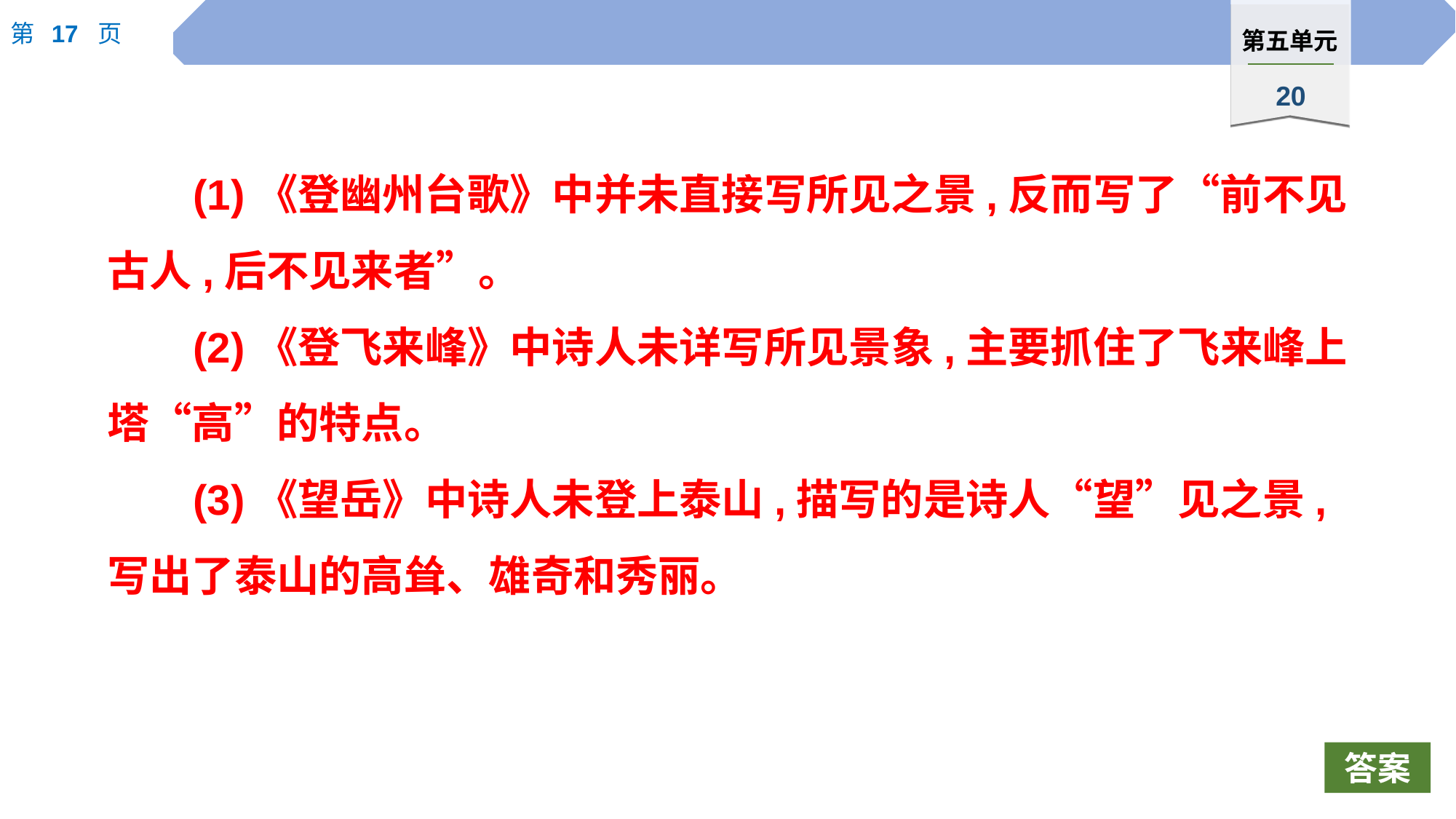

(1)《登幽州台歌》中并未直接写所见之景,反而写了“前不见古人,后不见来者”。
(2)《登飞来峰》中诗人未详写所见景象,主要抓住了飞来峰上塔“高”的特点。
(3)《望岳》中诗人未登上泰山,描写的是诗人“望”见之景,写出了泰山的高耸、雄奇和秀丽。
答案